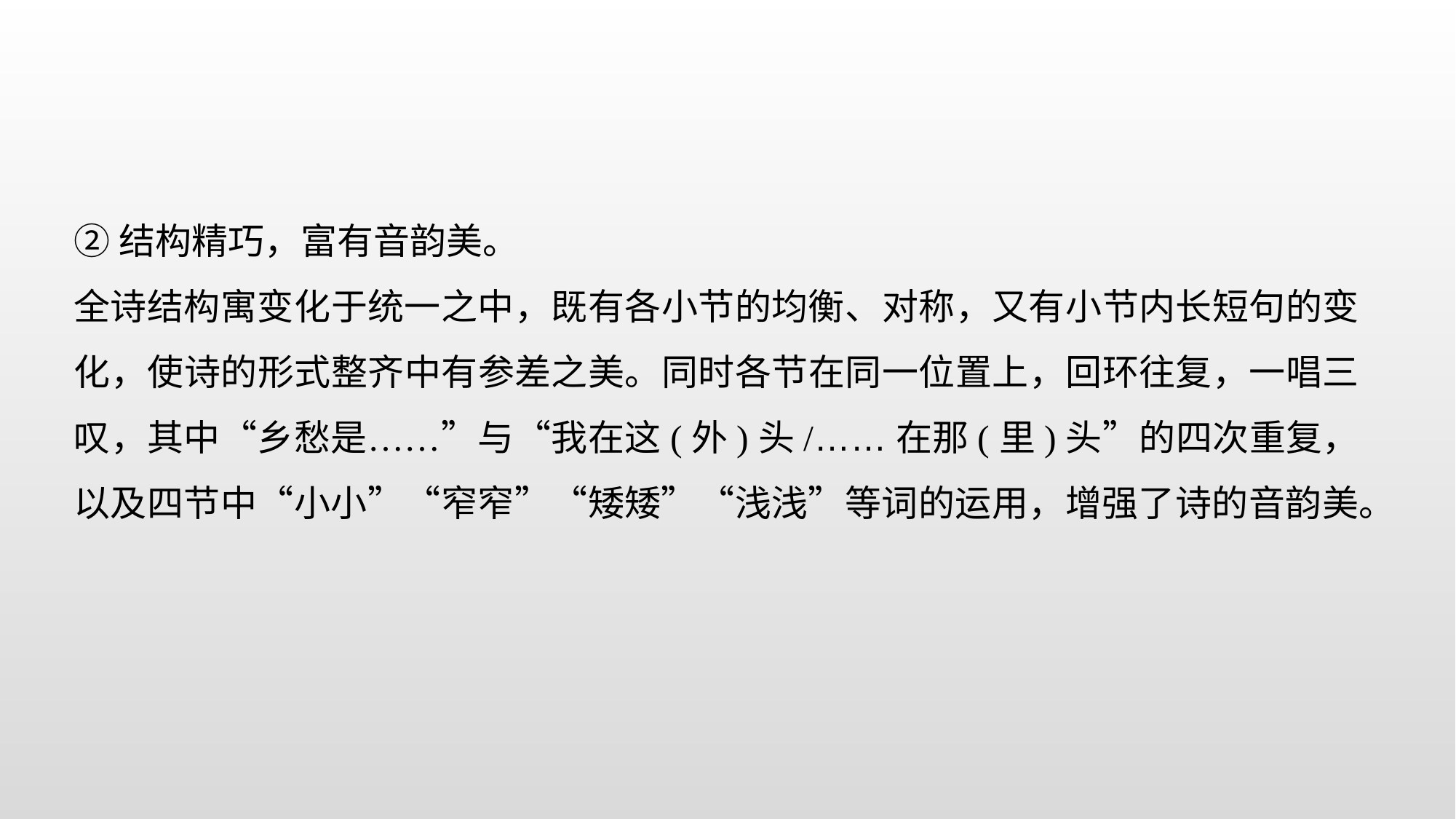

②结构精巧，富有音韵美。
全诗结构寓变化于统一之中，既有各小节的均衡、对称，又有小节内长短句的变化，使诗的形式整齐中有参差之美。同时各节在同一位置上，回环往复，一唱三叹，其中“乡愁是……”与“我在这(外)头/……在那(里)头”的四次重复，以及四节中“小小”“窄窄”“矮矮”“浅浅”等词的运用，增强了诗的音韵美。